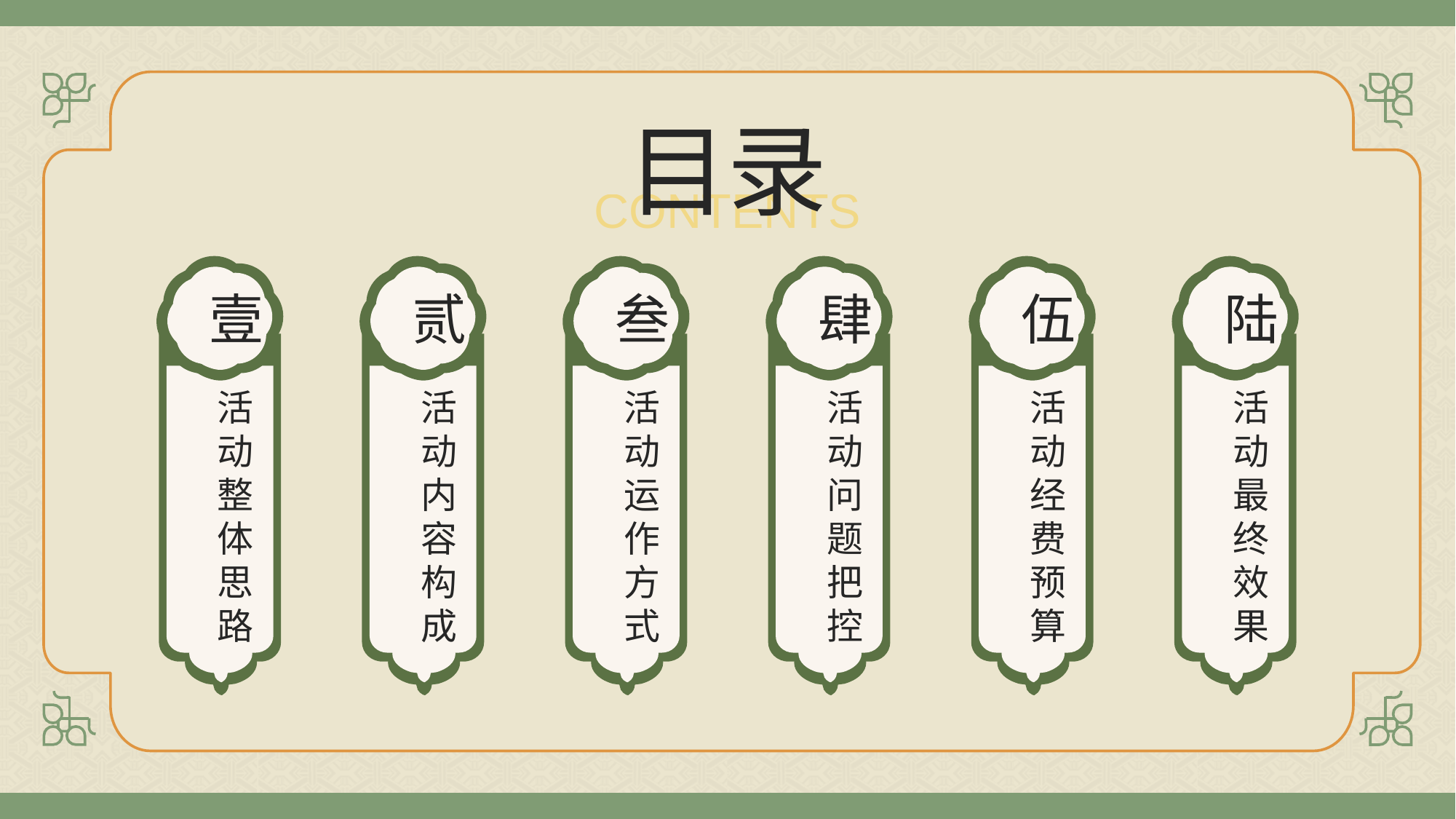

目录
CONTENTS

壹
贰
叁
肆
伍
陆
活动整体思路
活动内容构成
活动运作方式
活动问题把控
活动经费预算
活动最终效果